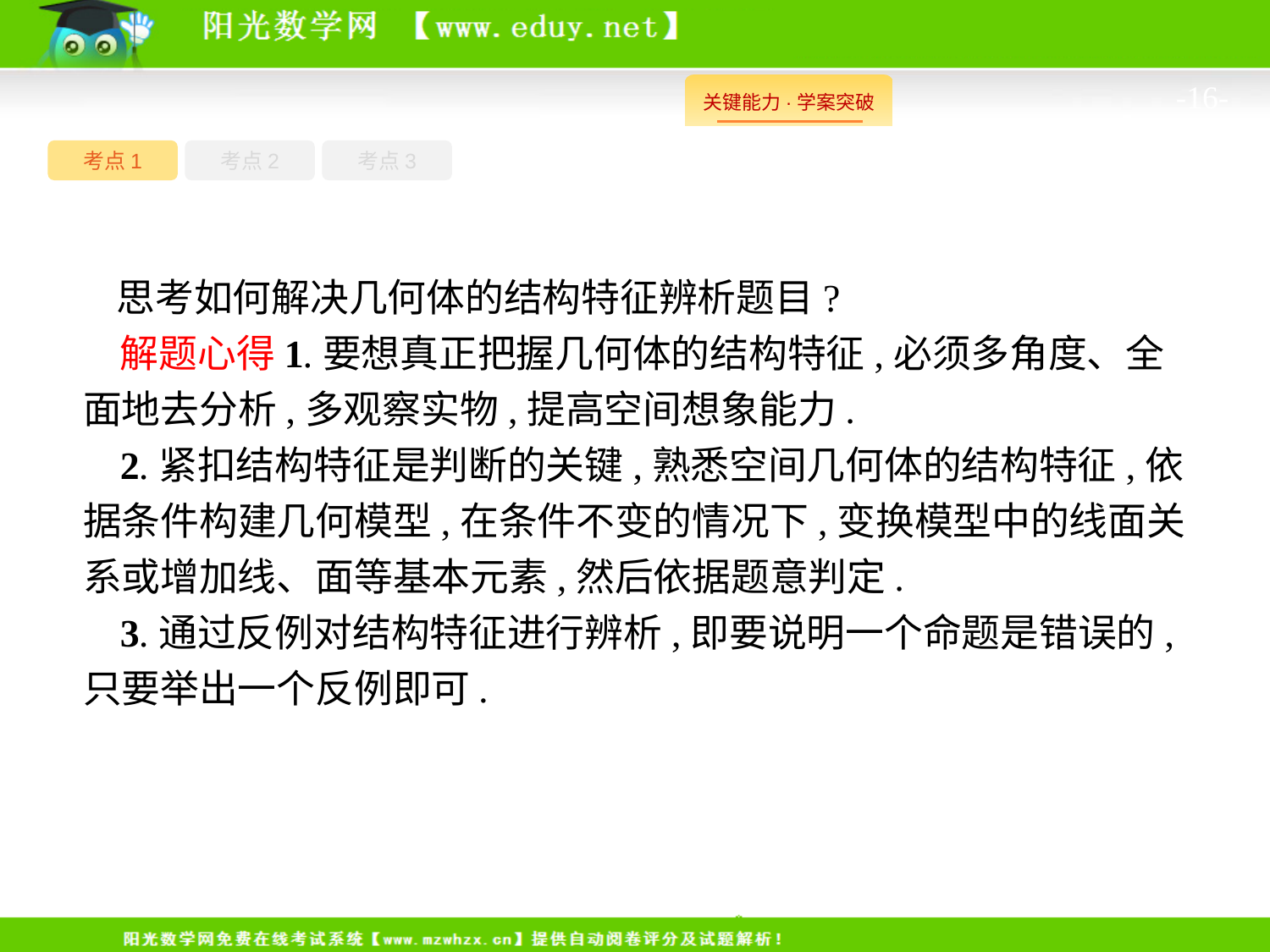

-16-
考点1
考点3
考点2
思考如何解决几何体的结构特征辨析题目?
解题心得1.要想真正把握几何体的结构特征,必须多角度、全面地去分析,多观察实物,提高空间想象能力.
2.紧扣结构特征是判断的关键,熟悉空间几何体的结构特征,依据条件构建几何模型,在条件不变的情况下,变换模型中的线面关系或增加线、面等基本元素,然后依据题意判定.
3.通过反例对结构特征进行辨析,即要说明一个命题是错误的,只要举出一个反例即可.